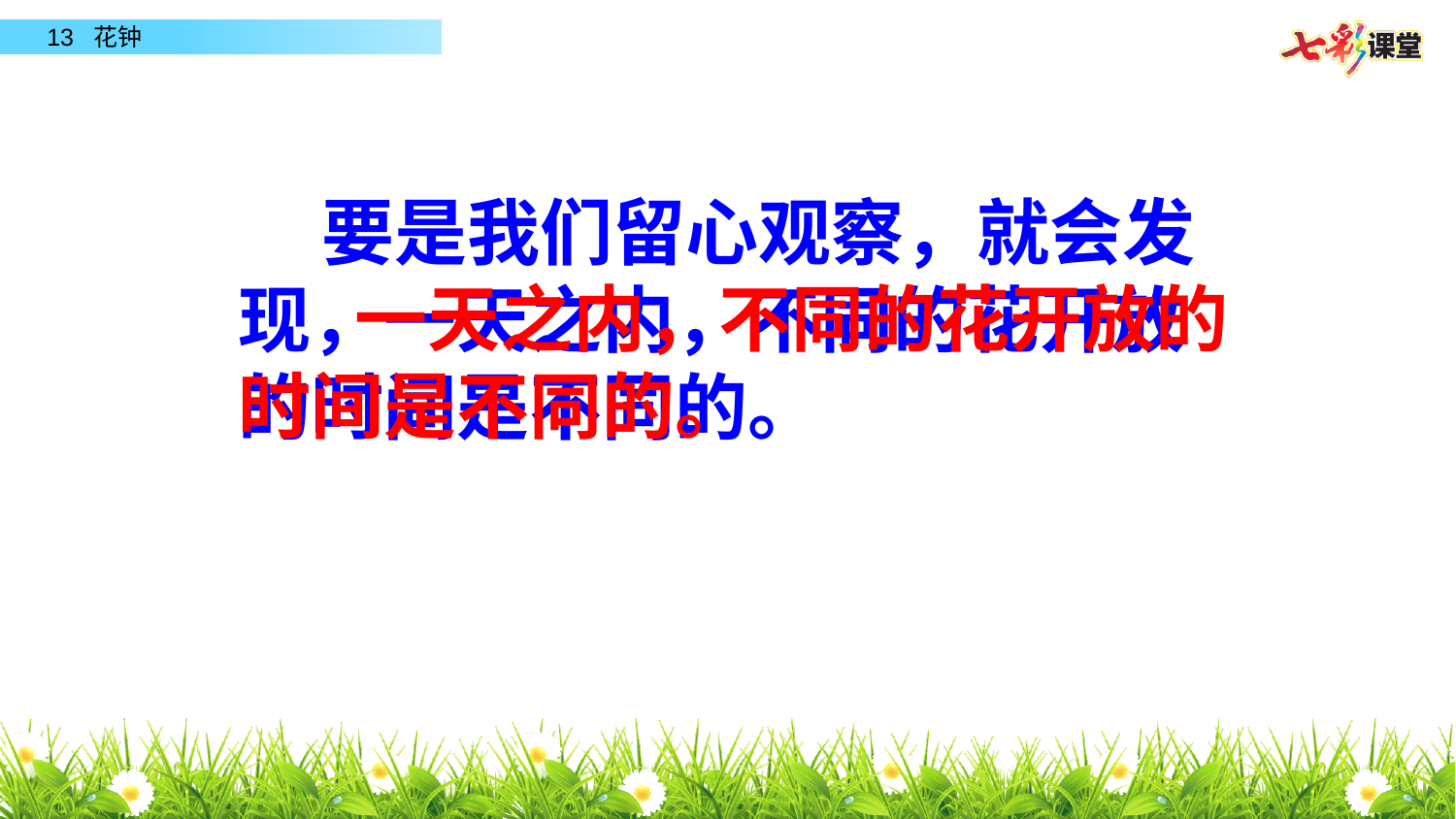

要是我们留心观察，就会发现，一天之内，不同的花开放的时间是不同的。
      一天之内，不同的花开放的时间是不同的。